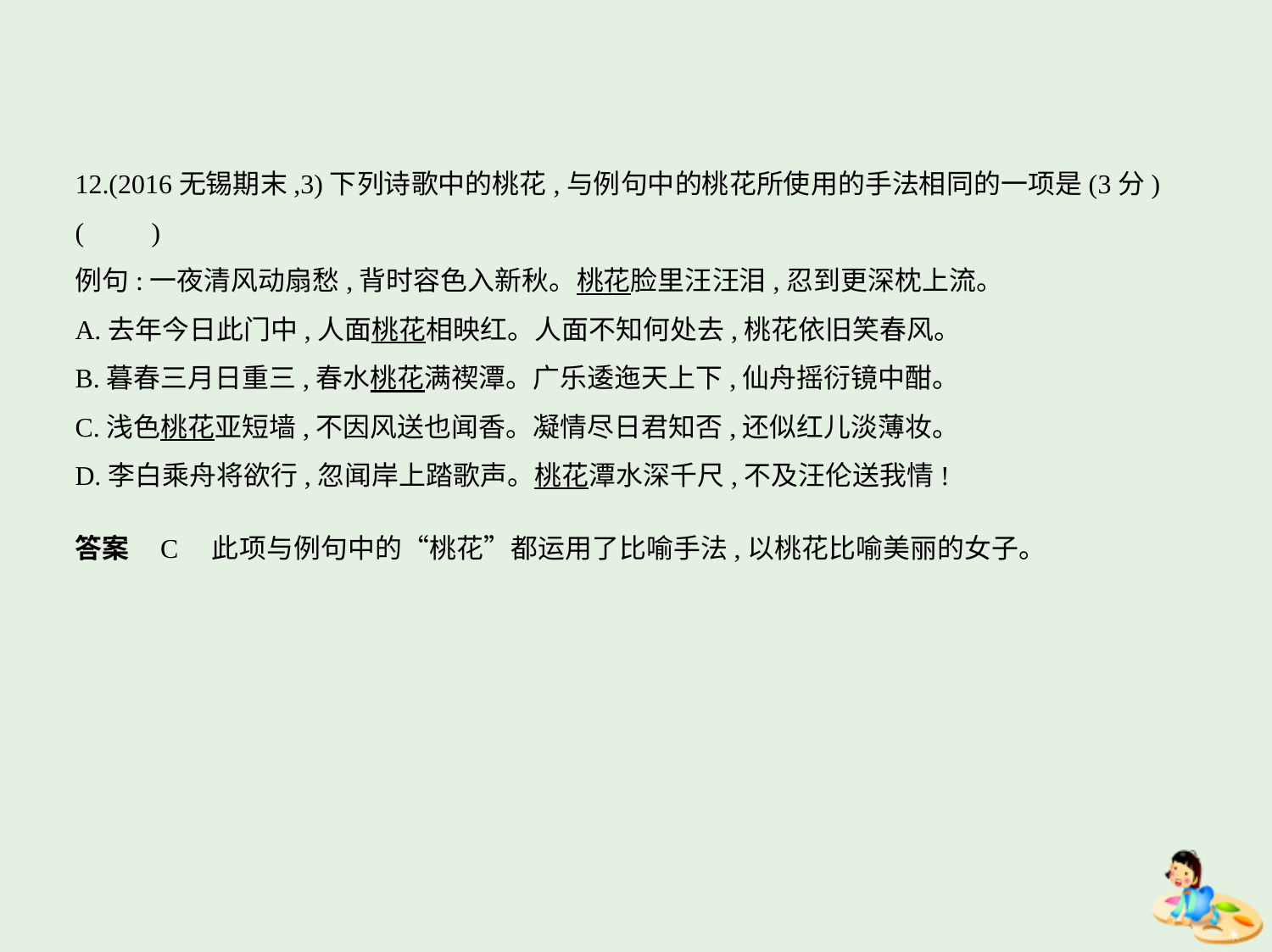

12.(2016无锡期末,3)下列诗歌中的桃花,与例句中的桃花所使用的手法相同的一项是(3分)
(　　)
例句:一夜清风动扇愁,背时容色入新秋。桃花脸里汪汪泪,忍到更深枕上流。
A.去年今日此门中,人面桃花相映红。人面不知何处去,桃花依旧笑春风。
B.暮春三月日重三,春水桃花满禊潭。广乐逶迤天上下,仙舟摇衍镜中酣。
C.浅色桃花亚短墙,不因风送也闻香。凝情尽日君知否,还似红儿淡薄妆。
D.李白乘舟将欲行,忽闻岸上踏歌声。桃花潭水深千尺,不及汪伦送我情!
答案    C　此项与例句中的“桃花”都运用了比喻手法,以桃花比喻美丽的女子。